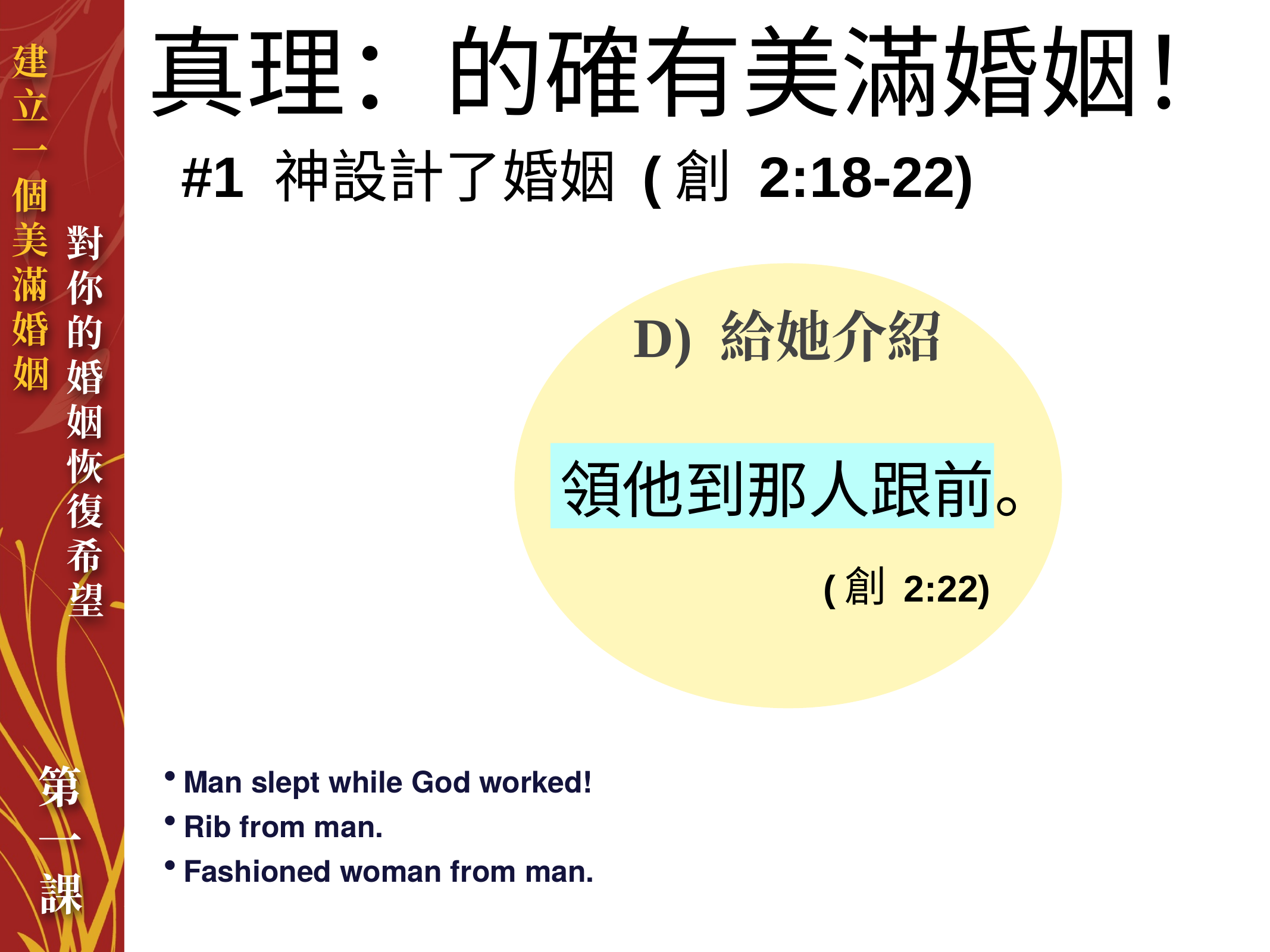

真理：的確有美滿婚姻！
#1 神設計了婚姻 (創 2:18-22)

D) 給她介紹

領他到那人跟前。
(創 2:22)
Man slept while God worked!
Rib from man.
Fashioned woman from man.